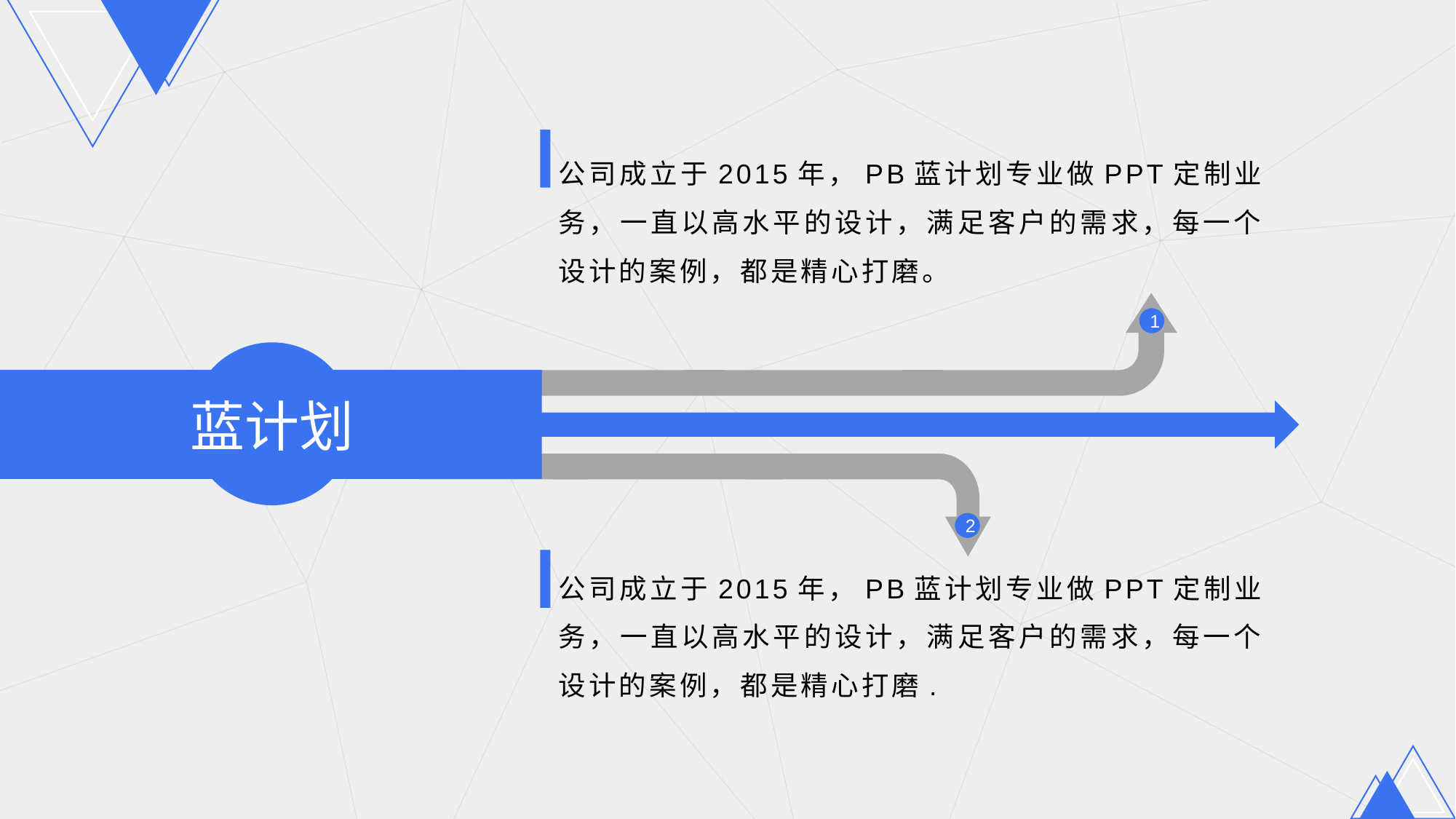

公司成立于2015年，PB蓝计划专业做PPT定制业务，一直以高水平的设计，满足客户的需求，每一个设计的案例，都是精心打磨。

1

蓝计划

2

公司成立于2015年，PB蓝计划专业做PPT定制业务，一直以高水平的设计，满足客户的需求，每一个设计的案例，都是精心打磨.